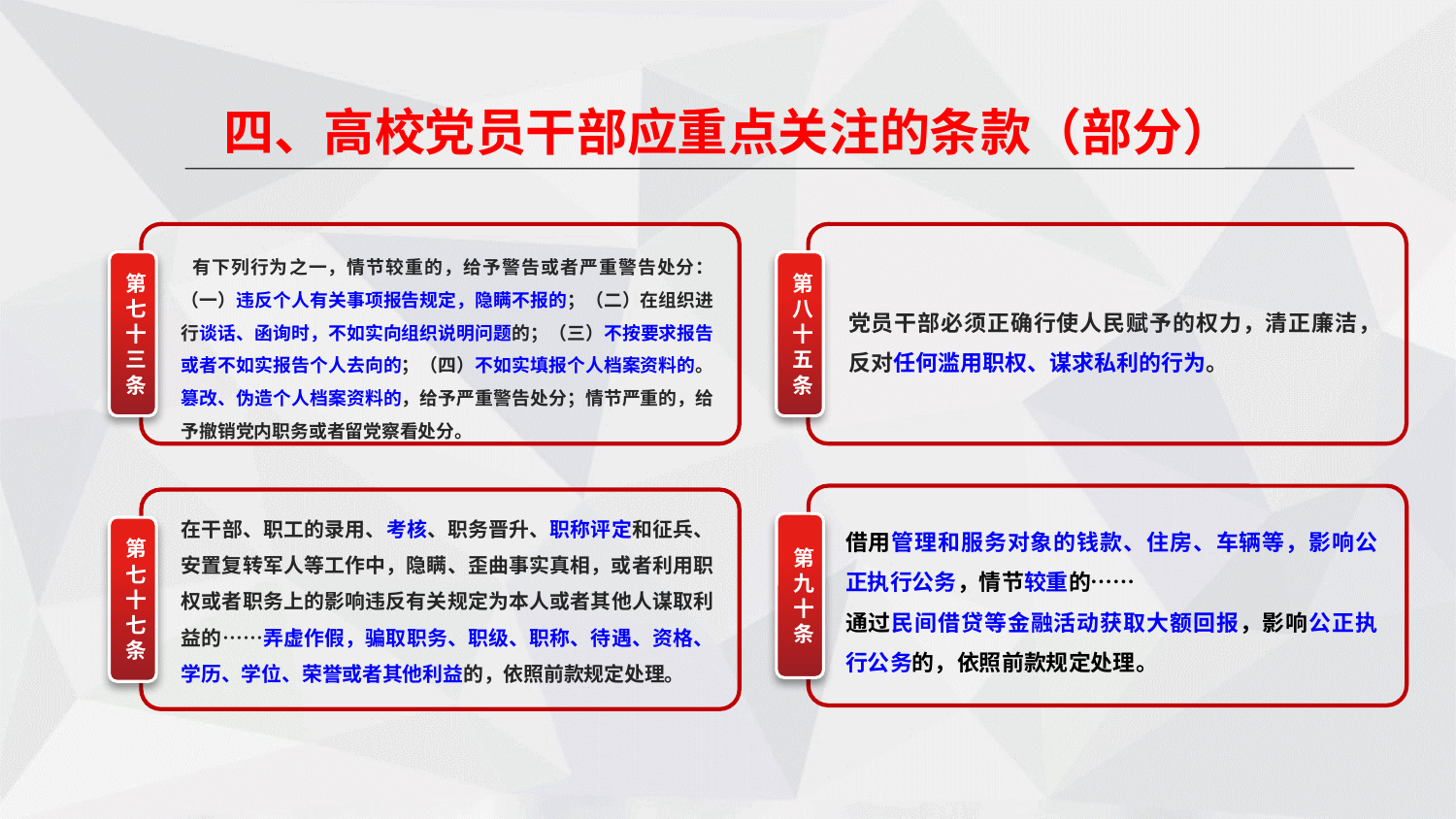

四、高校党员干部应重点关注的条款（部分）

党员干部必须正确行使人民赋予的权力，清正廉洁，反对任何滥用职权、谋求私利的行为。

 有下列行为之一，情节较重的，给予警告或者严重警告处分：（一）违反个人有关事项报告规定，隐瞒不报的；（二）在组织进行谈话、函询时，不如实向组织说明问题的；（三）不按要求报告或者不如实报告个人去向的；（四）不如实填报个人档案资料的。篡改、伪造个人档案资料的，给予严重警告处分；情节严重的，给予撤销党内职务或者留党察看处分。
第八十五条
第七十三条

借用管理和服务对象的钱款、住房、车辆等，影响公正执行公务，情节较重的……
通过民间借贷等金融活动获取大额回报，影响公正执行公务的，依照前款规定处理。

在干部、职工的录用、考核、职务晋升、职称评定和征兵、安置复转军人等工作中，隐瞒、歪曲事实真相，或者利用职权或者职务上的影响违反有关规定为本人或者其他人谋取利益的……弄虚作假，骗取职务、职级、职称、待遇、资格、学历、学位、荣誉或者其他利益的，依照前款规定处理。
第九十条
第七十七条